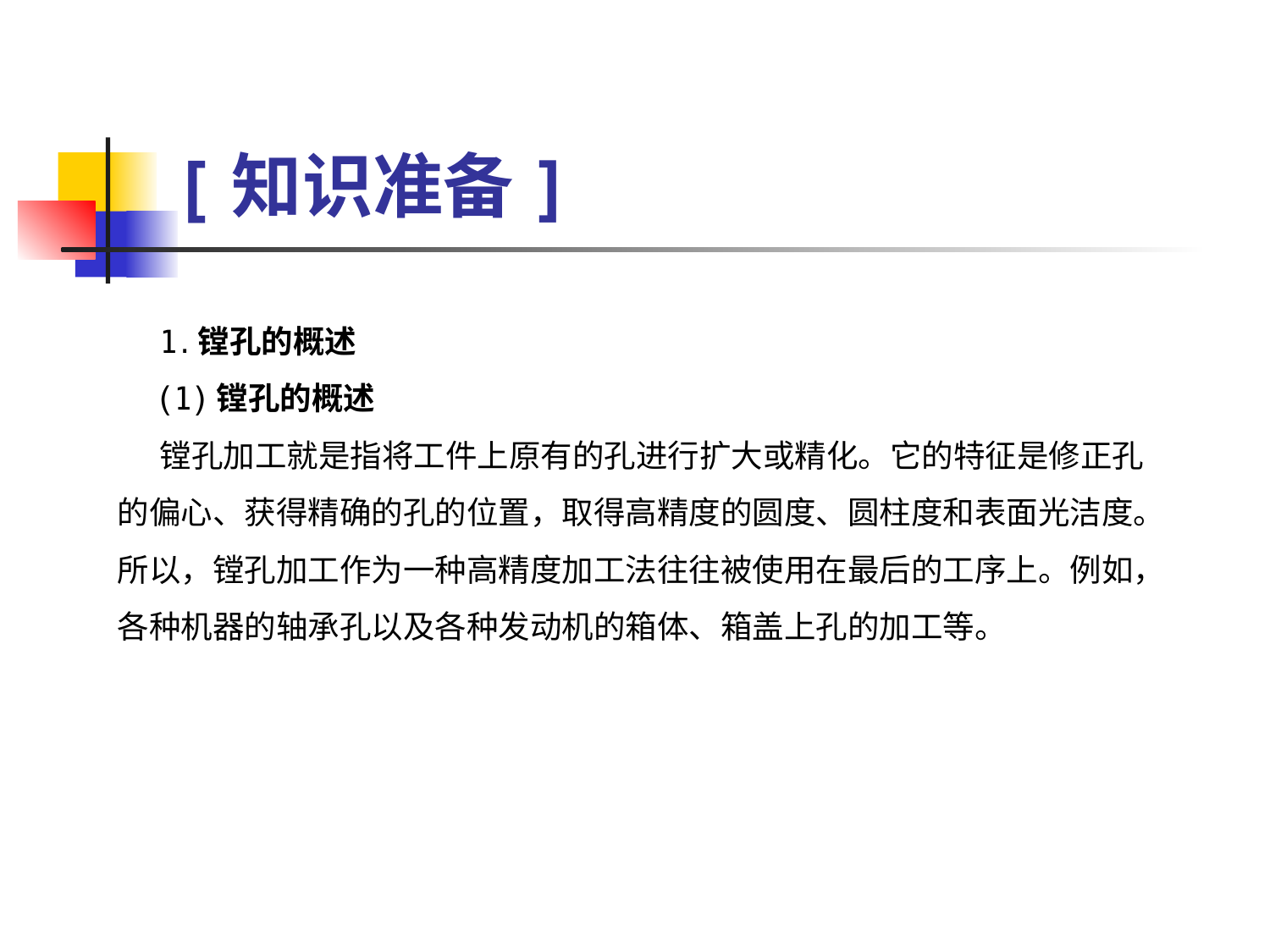

# [知识准备]
1.镗孔的概述
(1)镗孔的概述
镗孔加工就是指将工件上原有的孔进行扩大或精化。它的特征是修正孔的偏心、获得精确的孔的位置，取得高精度的圆度、圆柱度和表面光洁度。所以，镗孔加工作为一种高精度加工法往往被使用在最后的工序上。例如，各种机器的轴承孔以及各种发动机的箱体、箱盖上孔的加工等。